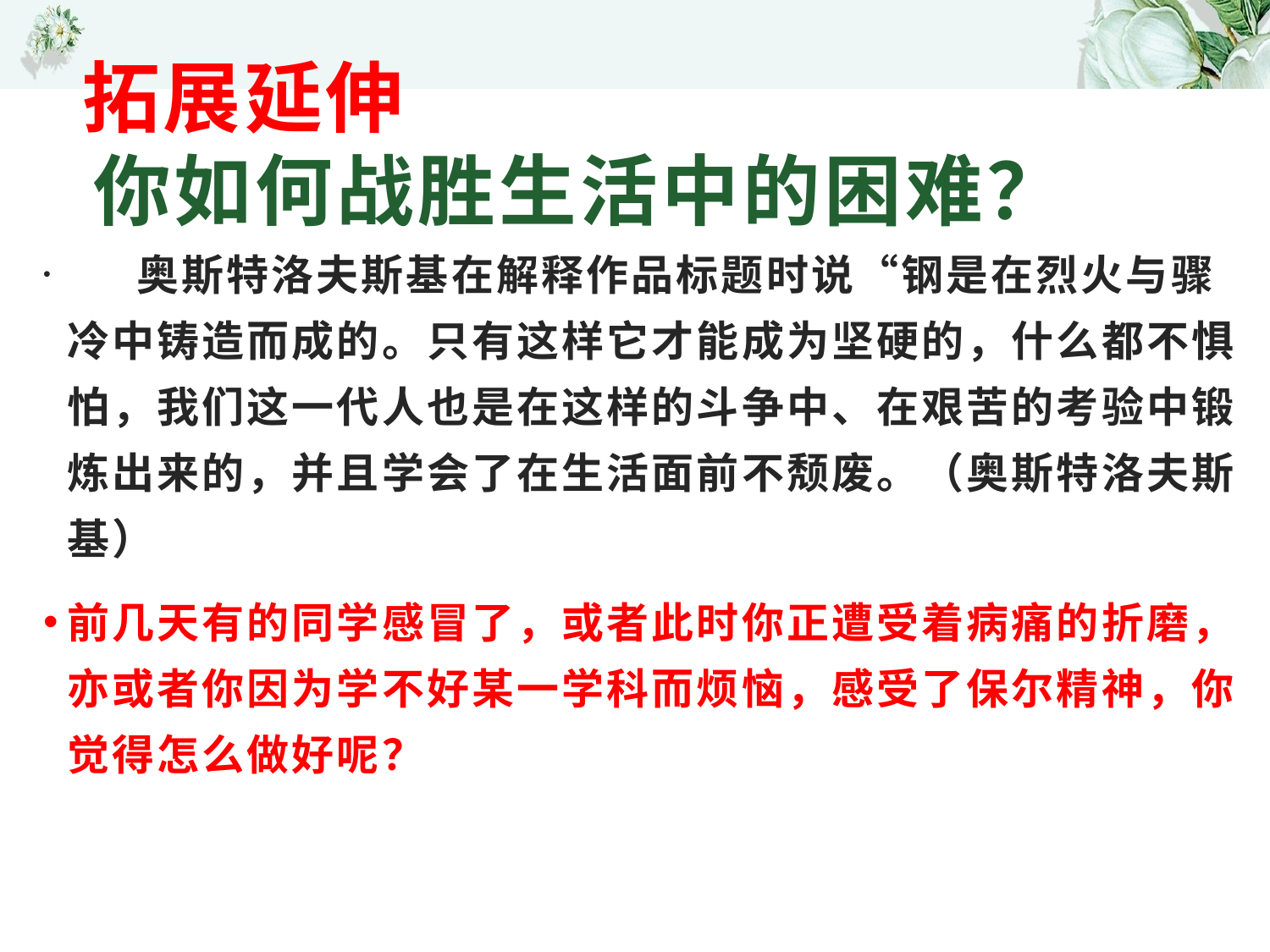

# 拓展延伸 你如何战胜生活中的困难？

       奥斯特洛夫斯基在解释作品标题时说“钢是在烈火与骤冷中铸造而成的。只有这样它才能成为坚硬的，什么都不惧怕，我们这一代人也是在这样的斗争中、在艰苦的考验中锻炼出来的，并且学会了在生活面前不颓废。（奥斯特洛夫斯基）
前几天有的同学感冒了，或者此时你正遭受着病痛的折磨，亦或者你因为学不好某一学科而烦恼，感受了保尔精神，你觉得怎么做好呢？